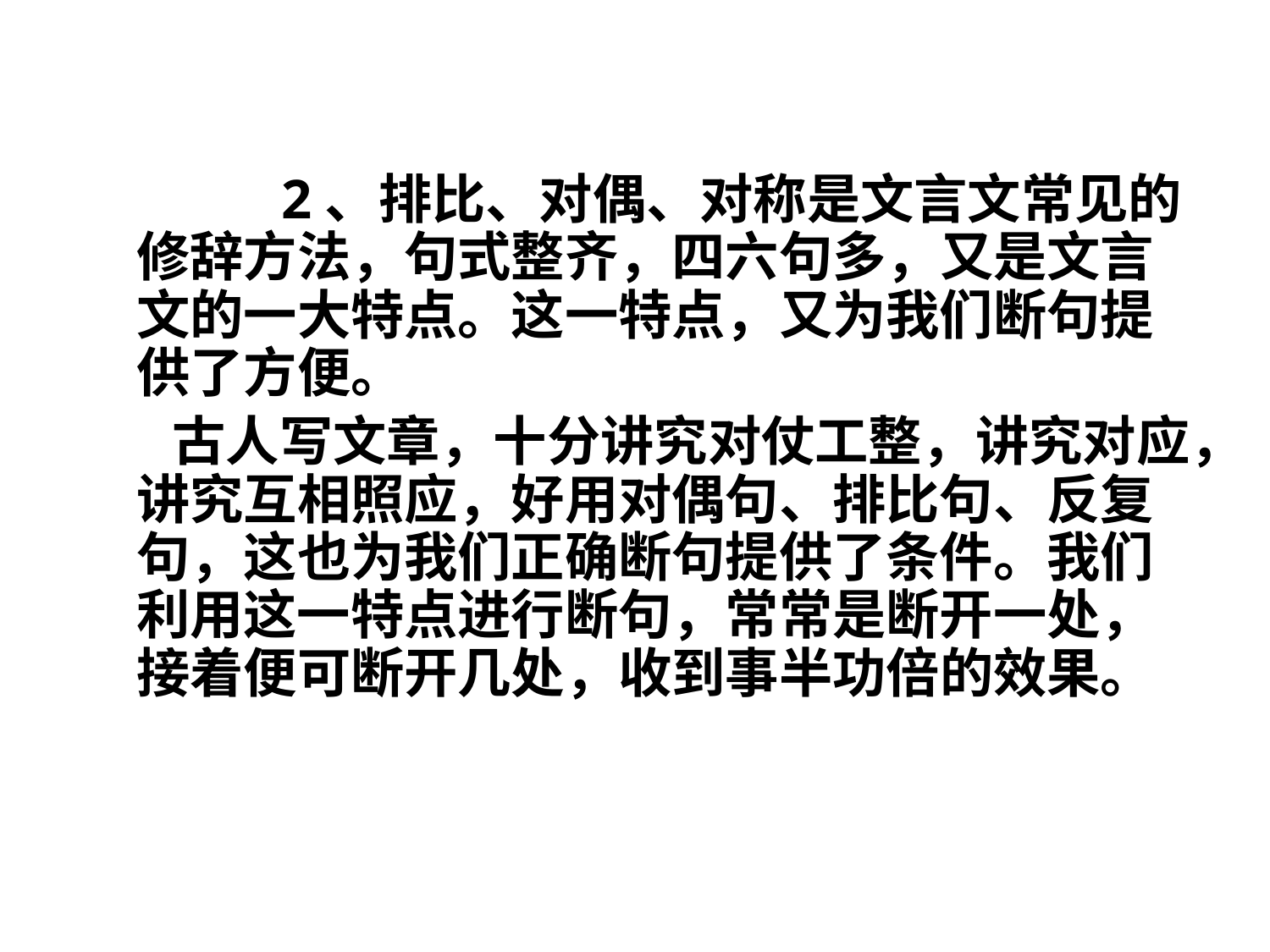

2、排比、对偶、对称是文言文常见的修辞方法，句式整齐，四六句多，又是文言文的一大特点。这一特点，又为我们断句提供了方便。
      古人写文章，十分讲究对仗工整，讲究对应，讲究互相照应，好用对偶句、排比句、反复句，这也为我们正确断句提供了条件。我们利用这一特点进行断句，常常是断开一处，接着便可断开几处，收到事半功倍的效果。